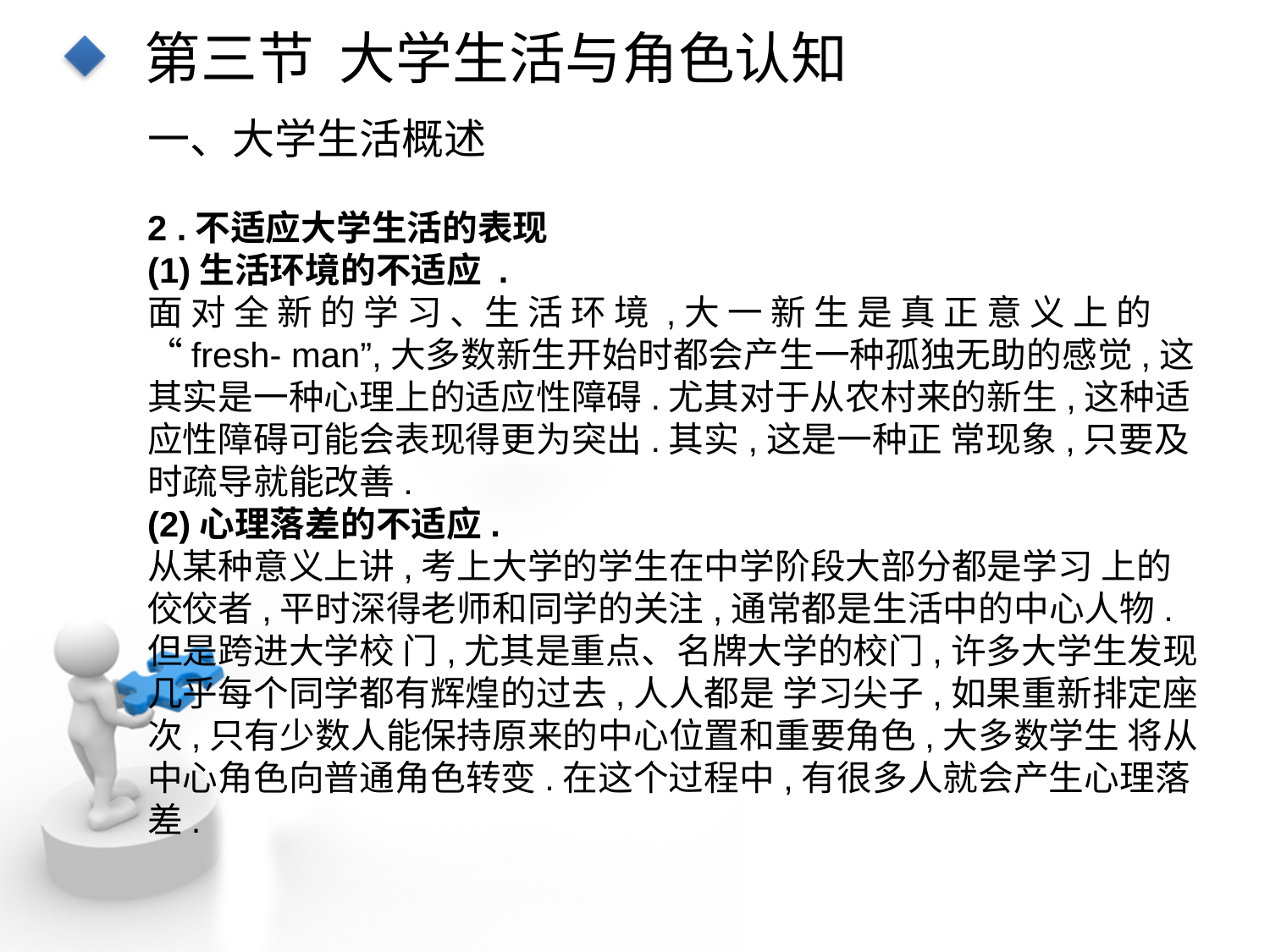

第三节  大学生活与角色认知

一、大学生活概述

2 .不适应大学生活的表现
(1)生活环境的不适应 .
面 对 全 新 的 学 习 、生 活 环 境 ,大 一 新 生 是 真 正 意 义 上 的 “fresh- man”,大多数新生开始时都会产生一种孤独无助的感觉,这其实是一种心理上的适应性障碍.尤其对于从农村来的新生,这种适应性障碍可能会表现得更为突出.其实,这是一种正 常现象,只要及时疏导就能改善.
(2)心理落差的不适应.
从某种意义上讲,考上大学的学生在中学阶段大部分都是学习 上的佼佼者,平时深得老师和同学的关注,通常都是生活中的中心人物.但是跨进大学校 门,尤其是重点、名牌大学的校门,许多大学生发现几乎每个同学都有辉煌的过去,人人都是 学习尖子,如果重新排定座次,只有少数人能保持原来的中心位置和重要角色,大多数学生 将从中心角色向普通角色转变.在这个过程中,有很多人就会产生心理落差.
点击添加文本
点击添加文本
点击添加文本
点击添加文本